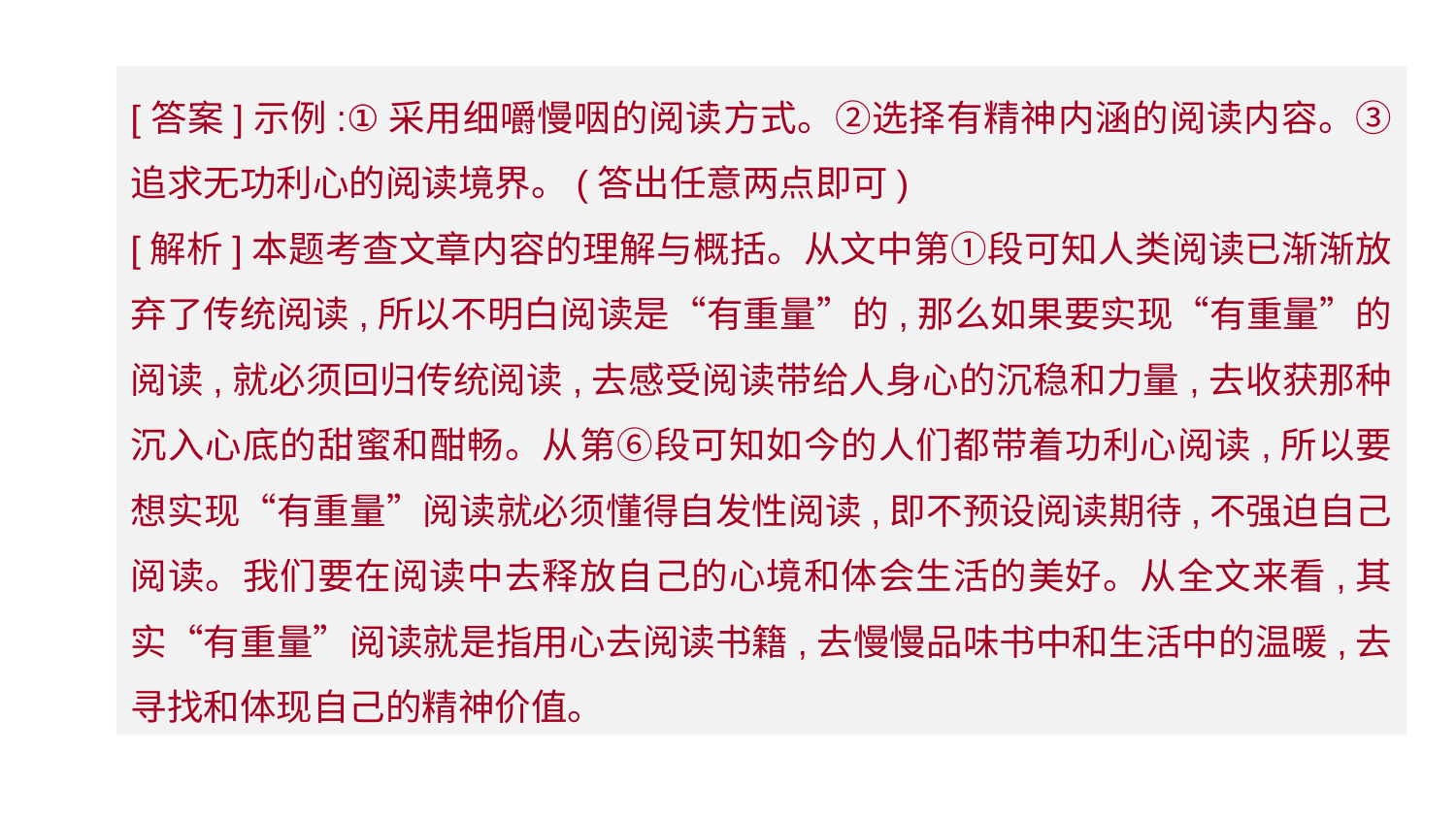

[答案]示例:①采用细嚼慢咽的阅读方式。②选择有精神内涵的阅读内容。③追求无功利心的阅读境界。(答出任意两点即可)
[解析]本题考查文章内容的理解与概括。从文中第①段可知人类阅读已渐渐放弃了传统阅读,所以不明白阅读是“有重量”的,那么如果要实现“有重量”的阅读,就必须回归传统阅读,去感受阅读带给人身心的沉稳和力量,去收获那种沉入心底的甜蜜和酣畅。从第⑥段可知如今的人们都带着功利心阅读,所以要想实现“有重量”阅读就必须懂得自发性阅读,即不预设阅读期待,不强迫自己阅读。我们要在阅读中去释放自己的心境和体会生活的美好。从全文来看,其实“有重量”阅读就是指用心去阅读书籍,去慢慢品味书中和生活中的温暖,去寻找和体现自己的精神价值。